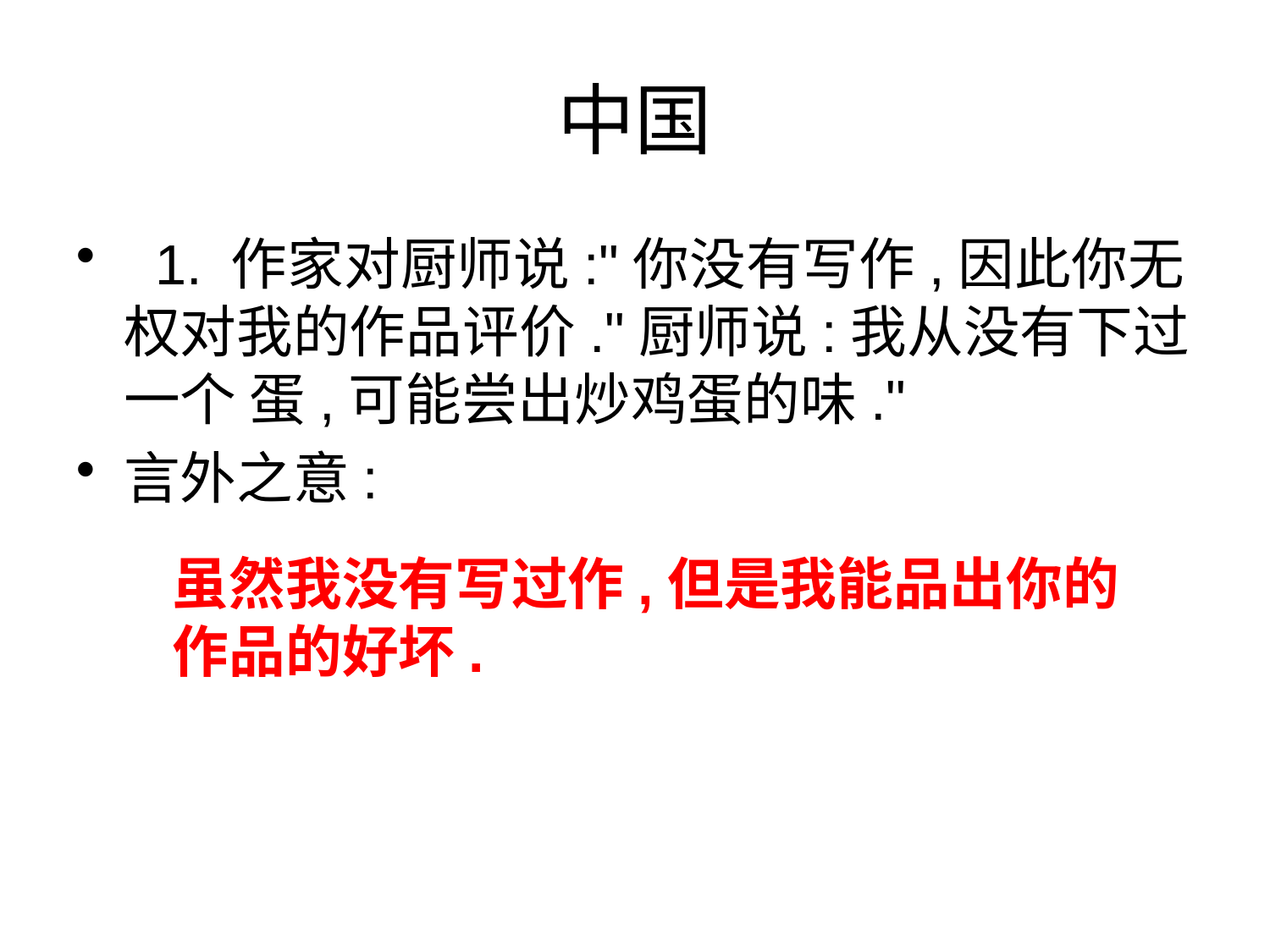

# 中国
  1. 作家对厨师说:"你没有写作,因此你无权对我的作品评价."厨师说:我从没有下过一个 蛋,可能尝出炒鸡蛋的味."
言外之意:
虽然我没有写过作,但是我能品出你的作品的好坏.